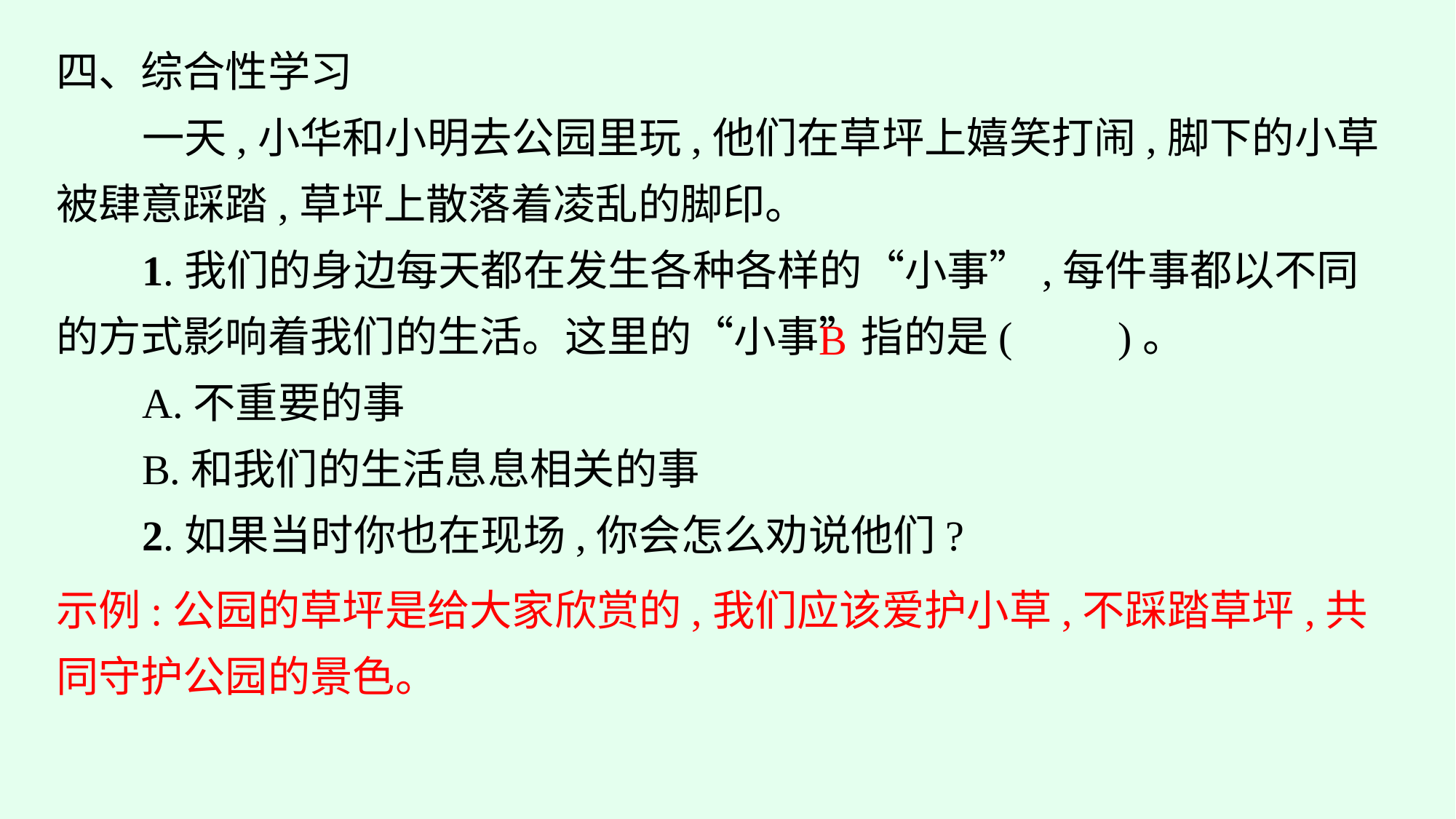

四、综合性学习
一天,小华和小明去公园里玩,他们在草坪上嬉笑打闹,脚下的小草被肆意踩踏,草坪上散落着凌乱的脚印。
1.我们的身边每天都在发生各种各样的“小事”,每件事都以不同的方式影响着我们的生活。这里的“小事”指的是(　　)。
A.不重要的事
B.和我们的生活息息相关的事
2.如果当时你也在现场,你会怎么劝说他们?
B
示例:公园的草坪是给大家欣赏的,我们应该爱护小草,不踩踏草坪,共同守护公园的景色。